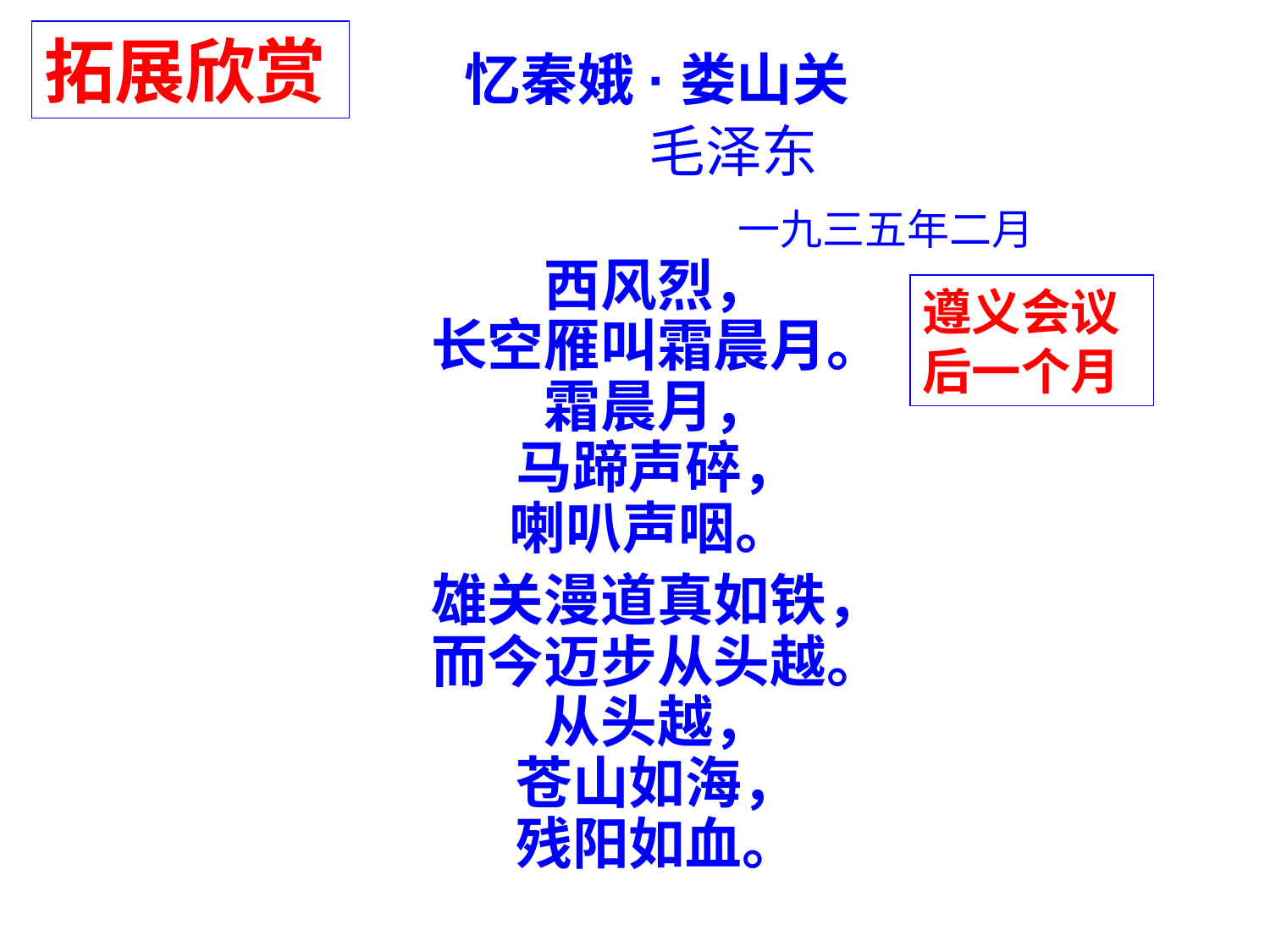

拓展欣赏
忆秦娥·娄山关
           毛泽东
                                   一九三五年二月
西风烈，
长空雁叫霜晨月。
霜晨月，
马蹄声碎，
喇叭声咽。
雄关漫道真如铁，
而今迈步从头越。
从头越，
苍山如海，
残阳如血。
遵义会议后一个月